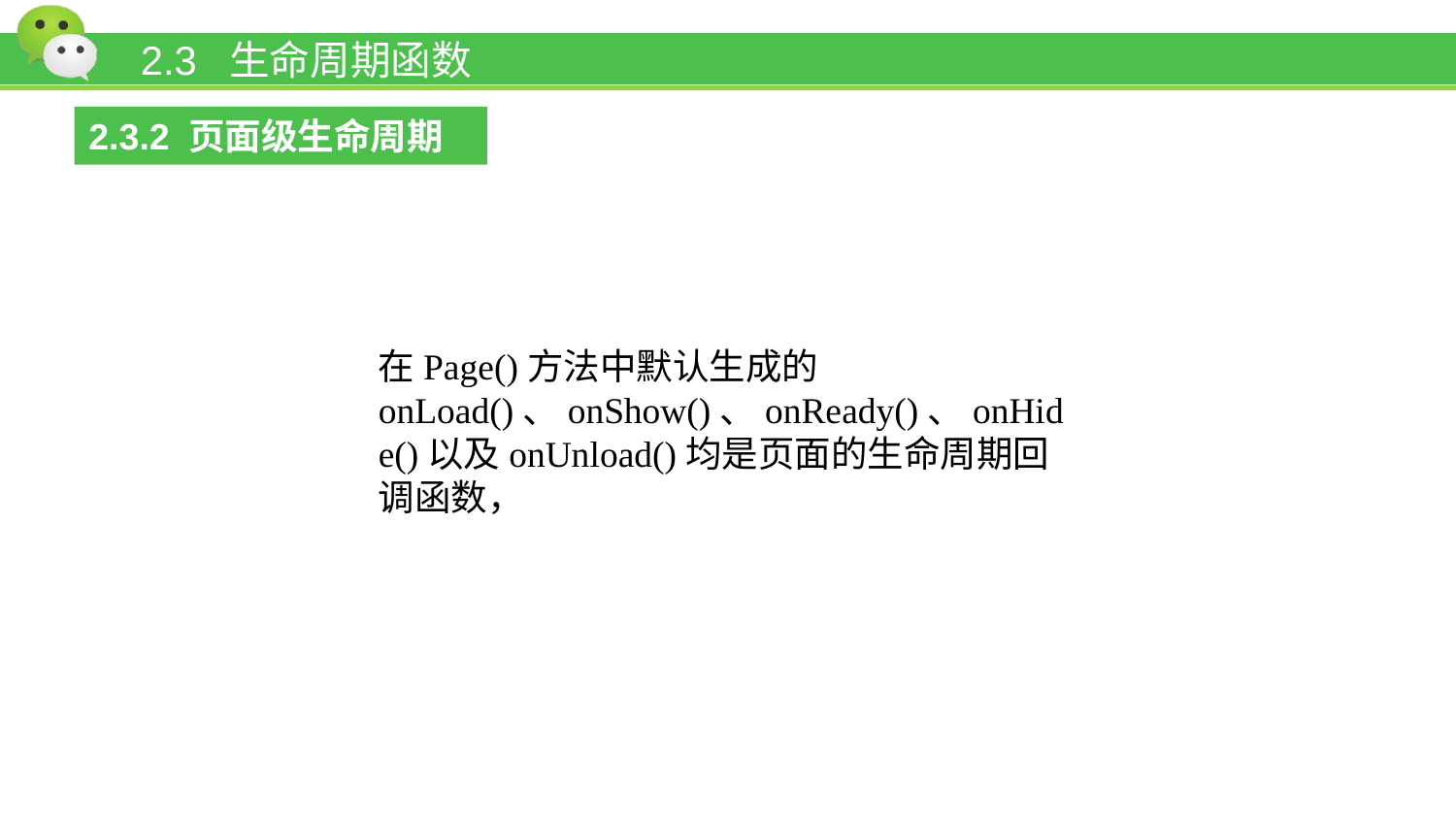

# 2.3  生命周期函数
2.3.2 页面级生命周期
在Page()方法中默认生成的onLoad()、onShow()、onReady()、onHide()以及onUnload()均是页面的生命周期回调函数，